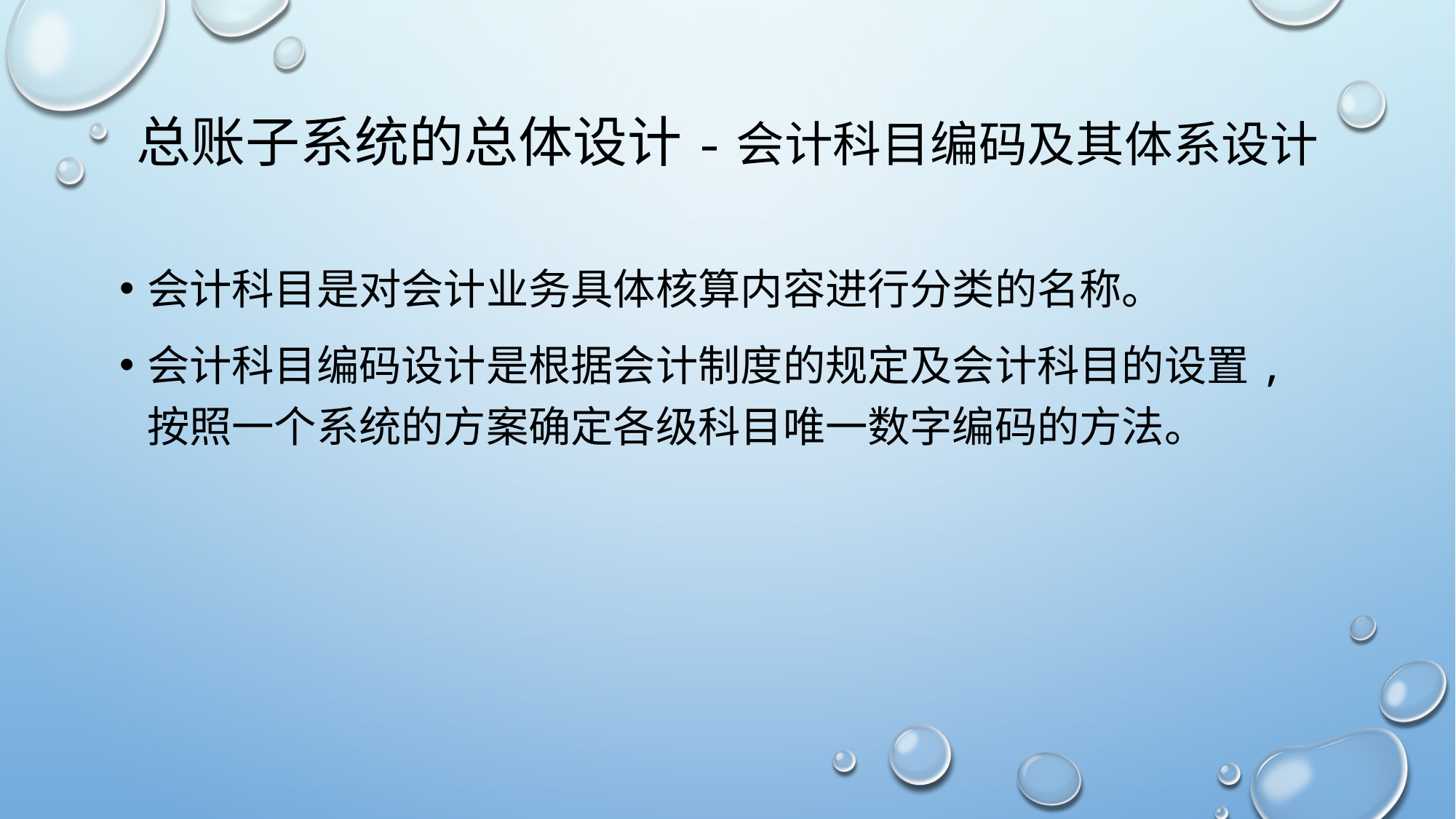

# 总账子系统的总体设计-会计科目编码及其体系设计
会计科目是对会计业务具体核算内容进行分类的名称。
会计科目编码设计是根据会计制度的规定及会计科目的设置,按照一个系统的方案确定各级科目唯一数字编码的方法。